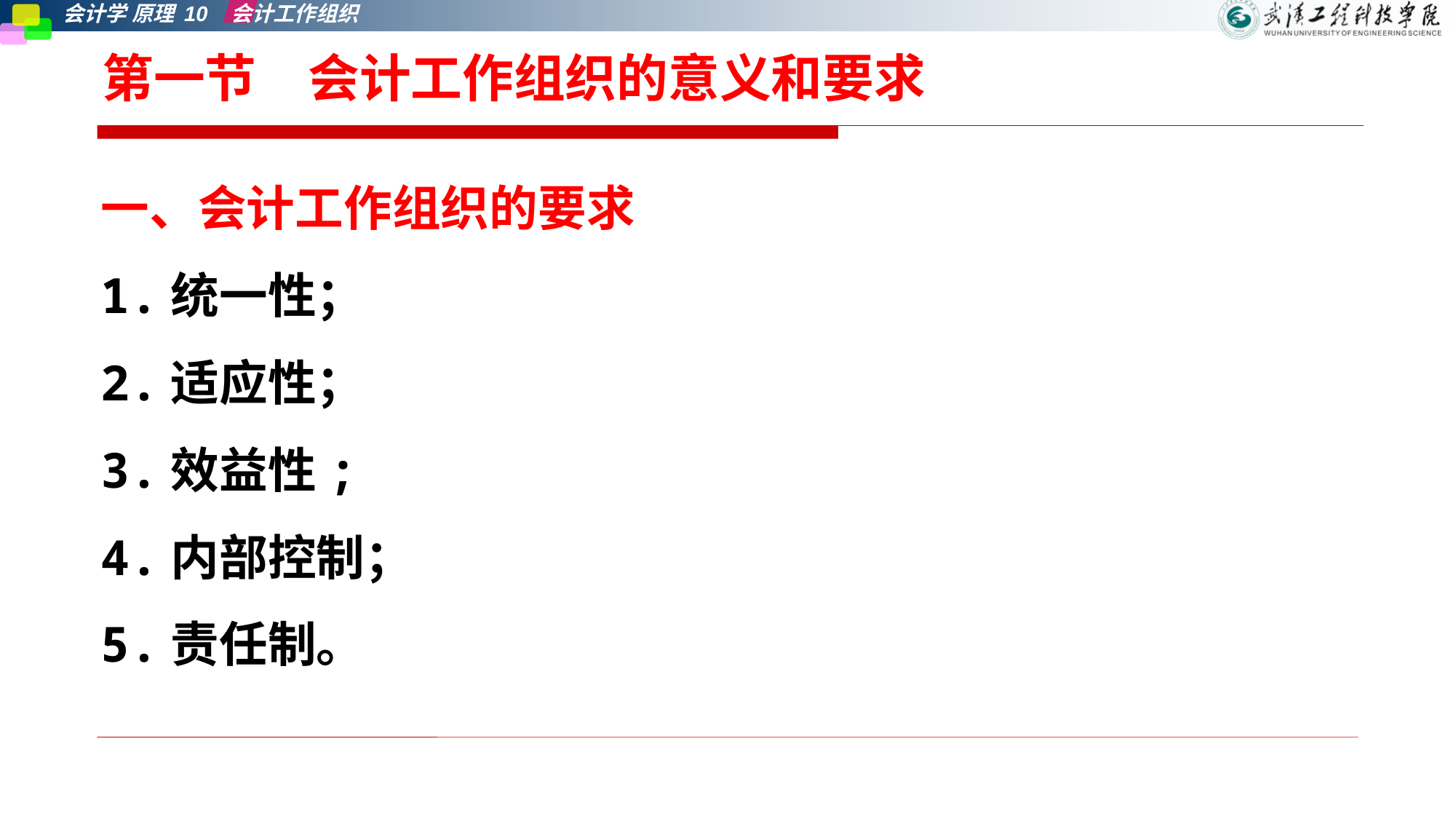

# 第一节　会计工作组织的意义和要求
一、会计工作组织的要求
1.统一性；
2.适应性；
3.效益性;
4.内部控制；
5.责任制。